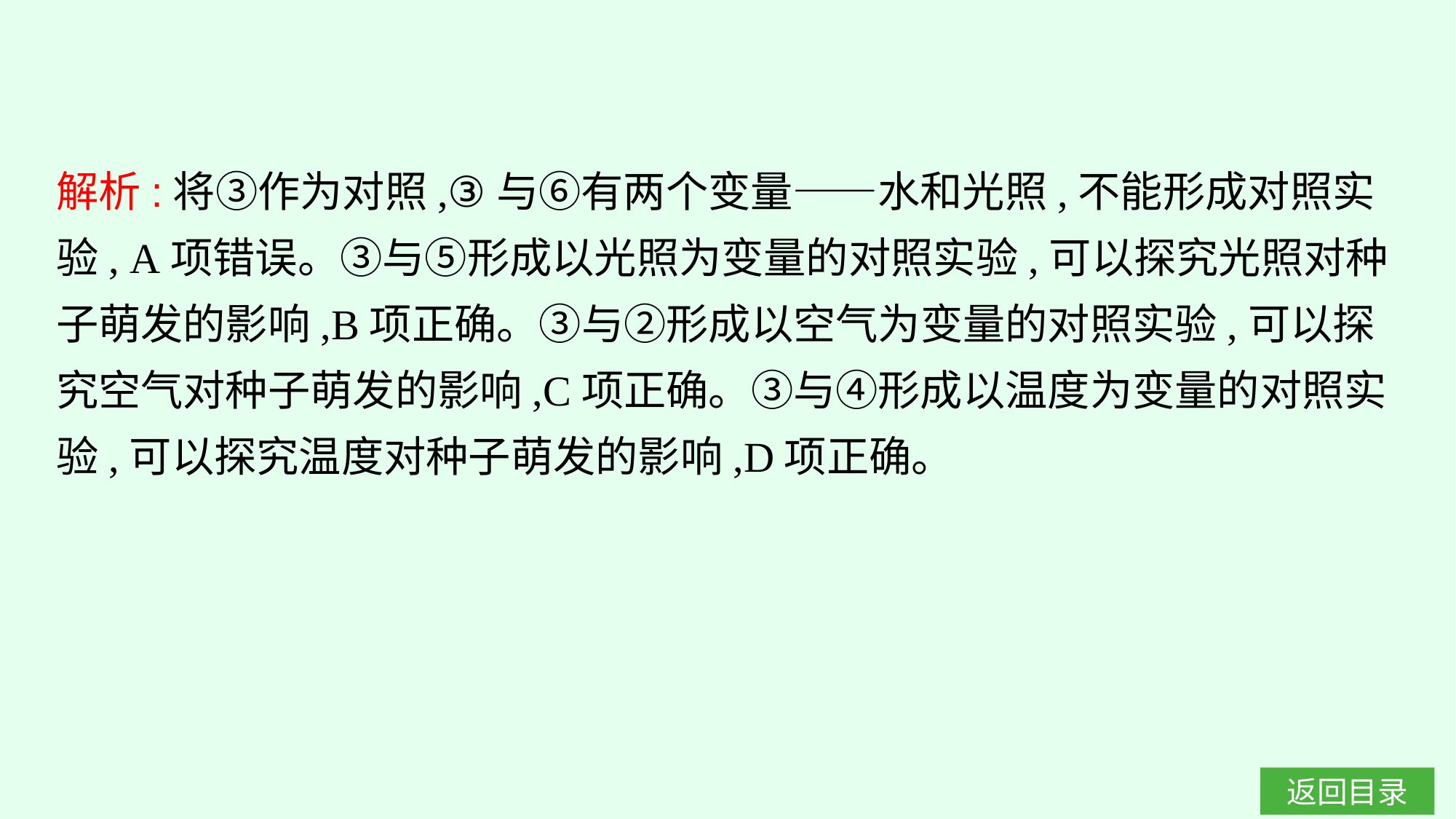

解析:将③作为对照,③与⑥有两个变量——水和光照,不能形成对照实验, A项错误。③与⑤形成以光照为变量的对照实验,可以探究光照对种子萌发的影响,B项正确。③与②形成以空气为变量的对照实验,可以探究空气对种子萌发的影响,C项正确。③与④形成以温度为变量的对照实验,可以探究温度对种子萌发的影响,D项正确。